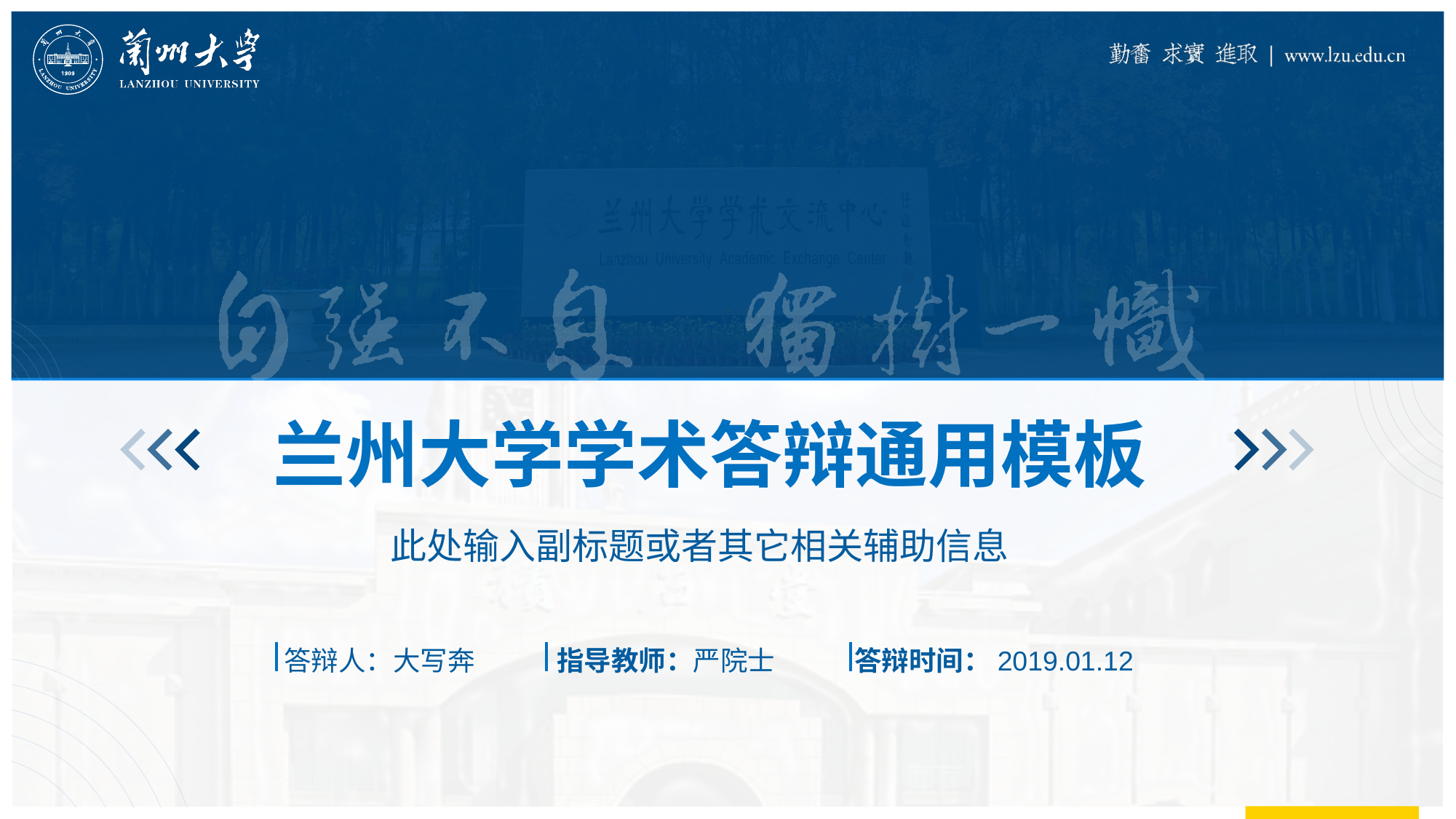

# 兰州大学学术答辩通用模板
此处输入副标题或者其它相关辅助信息
答辩人：大写奔
指导教师：严院士
答辩时间：2019.01.12